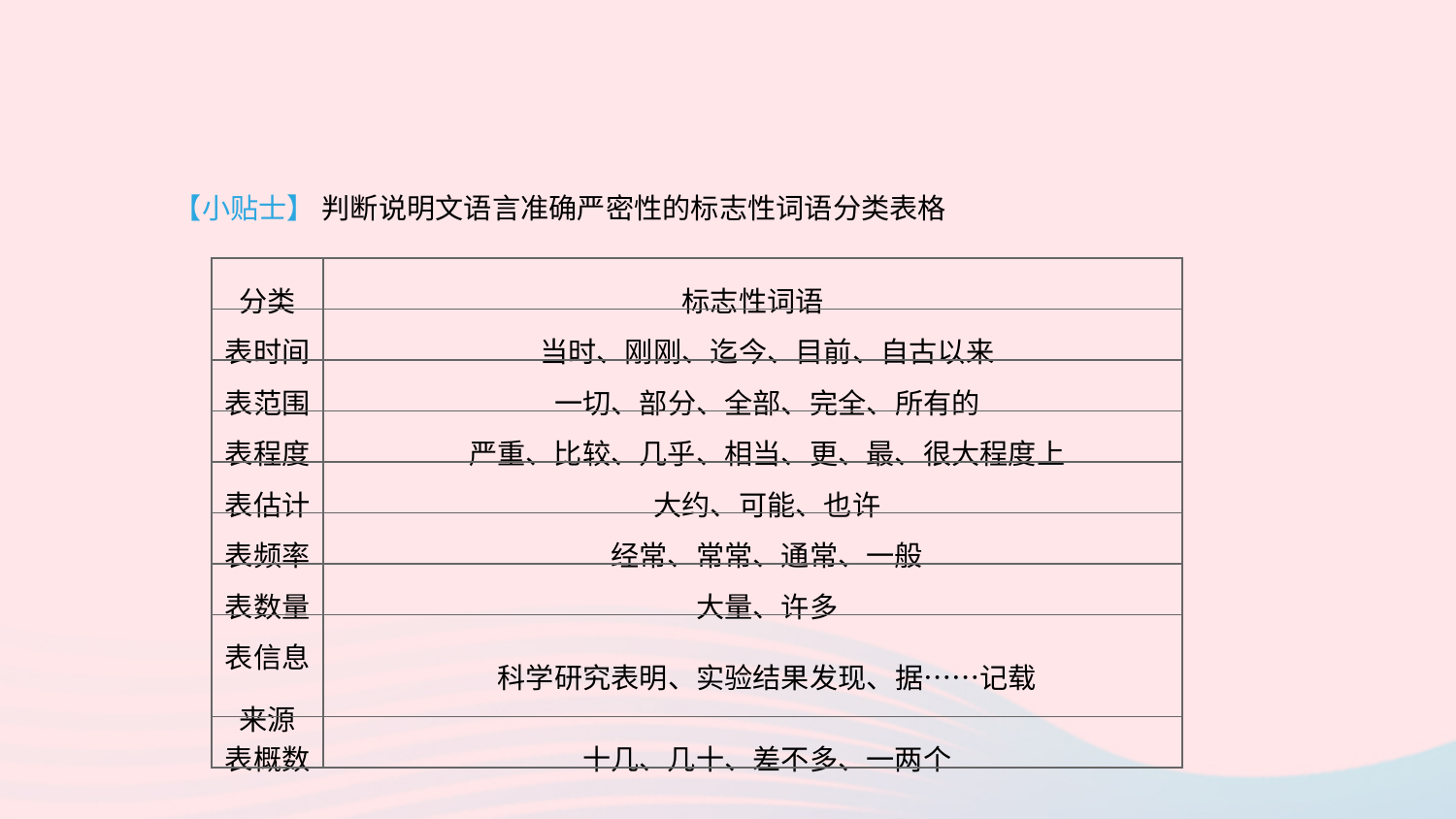

【小贴士】 判断说明文语言准确严密性的标志性词语分类表格
| 分类 | 标志性词语 |
| --- | --- |
| 表时间 | 当时、刚刚、迄今、目前、自古以来 |
| 表范围 | 一切、部分、全部、完全、所有的 |
| 表程度 | 严重、比较、几乎、相当、更、最、很大程度上 |
| 表估计 | 大约、可能、也许 |
| 表频率 | 经常、常常、通常、一般 |
| 表数量 | 大量、许多 |
| 表信息来源 | 科学研究表明、实验结果发现、据……记载 |
| 表概数 | 十几、几十、差不多、一两个 |